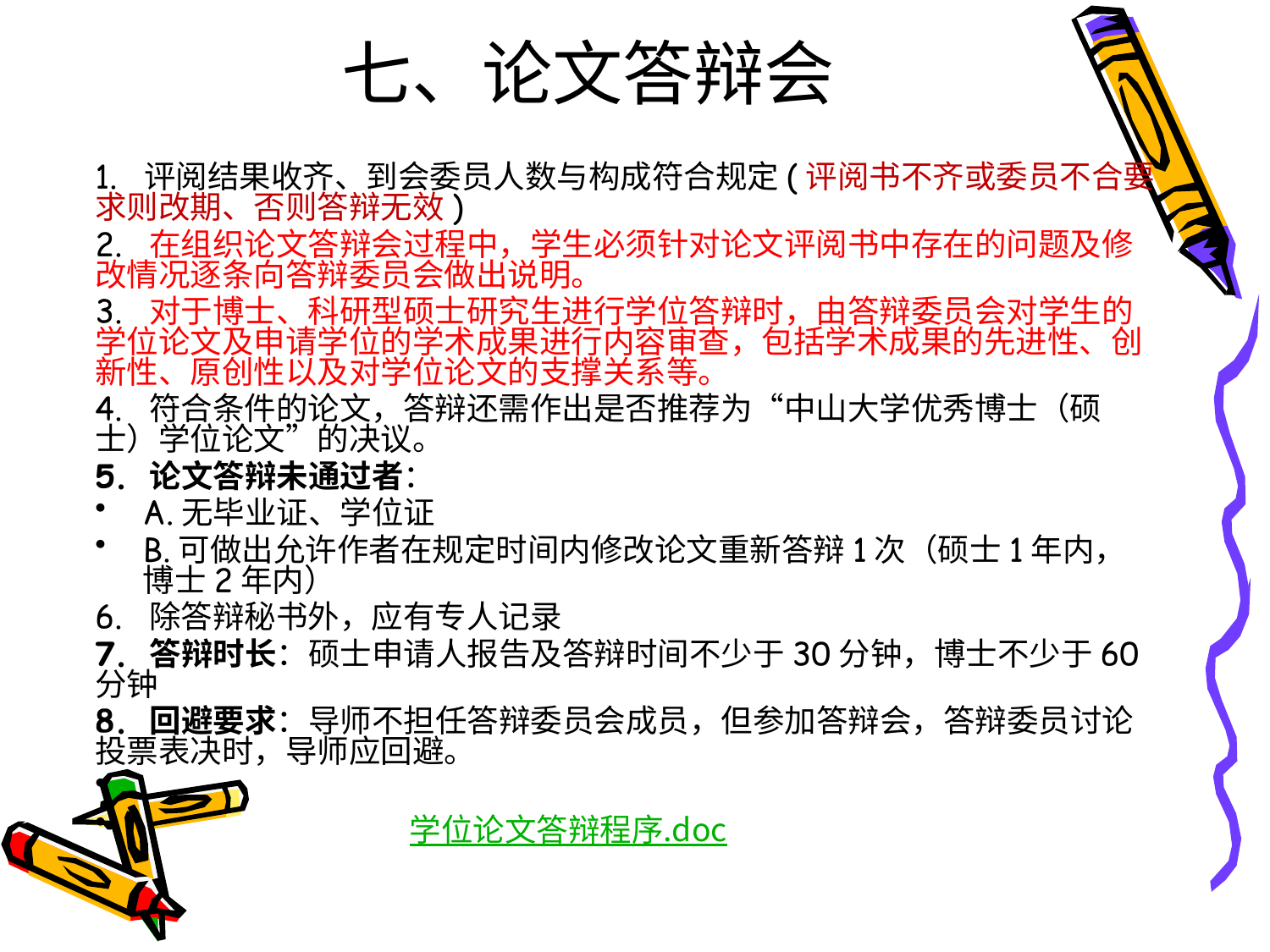

# 七、论文答辩会

1.  评阅结果收齐、到会委员人数与构成符合规定(评阅书不齐或委员不合要求则改期、否则答辩无效)
2.  在组织论文答辩会过程中，学生必须针对论文评阅书中存在的问题及修改情况逐条向答辩委员会做出说明。
3.  对于博士、科研型硕士研究生进行学位答辩时，由答辩委员会对学生的学位论文及申请学位的学术成果进行内容审查，包括学术成果的先进性、创新性、原创性以及对学位论文的支撑关系等。
4.  符合条件的论文，答辩还需作出是否推荐为“中山大学优秀博士（硕士）学位论文”的决议。
5. 论文答辩未通过者：
A.无毕业证、学位证
B.可做出允许作者在规定时间内修改论文重新答辩1次（硕士1年内，博士2年内）
6.  除答辩秘书外，应有专人记录
7. 答辩时长：硕士申请人报告及答辩时间不少于30分钟，博士不少于60分钟
8. 回避要求：导师不担任答辩委员会成员，但参加答辩会，答辩委员讨论投票表决时，导师应回避。

                                    学位论文答辩程序.doc